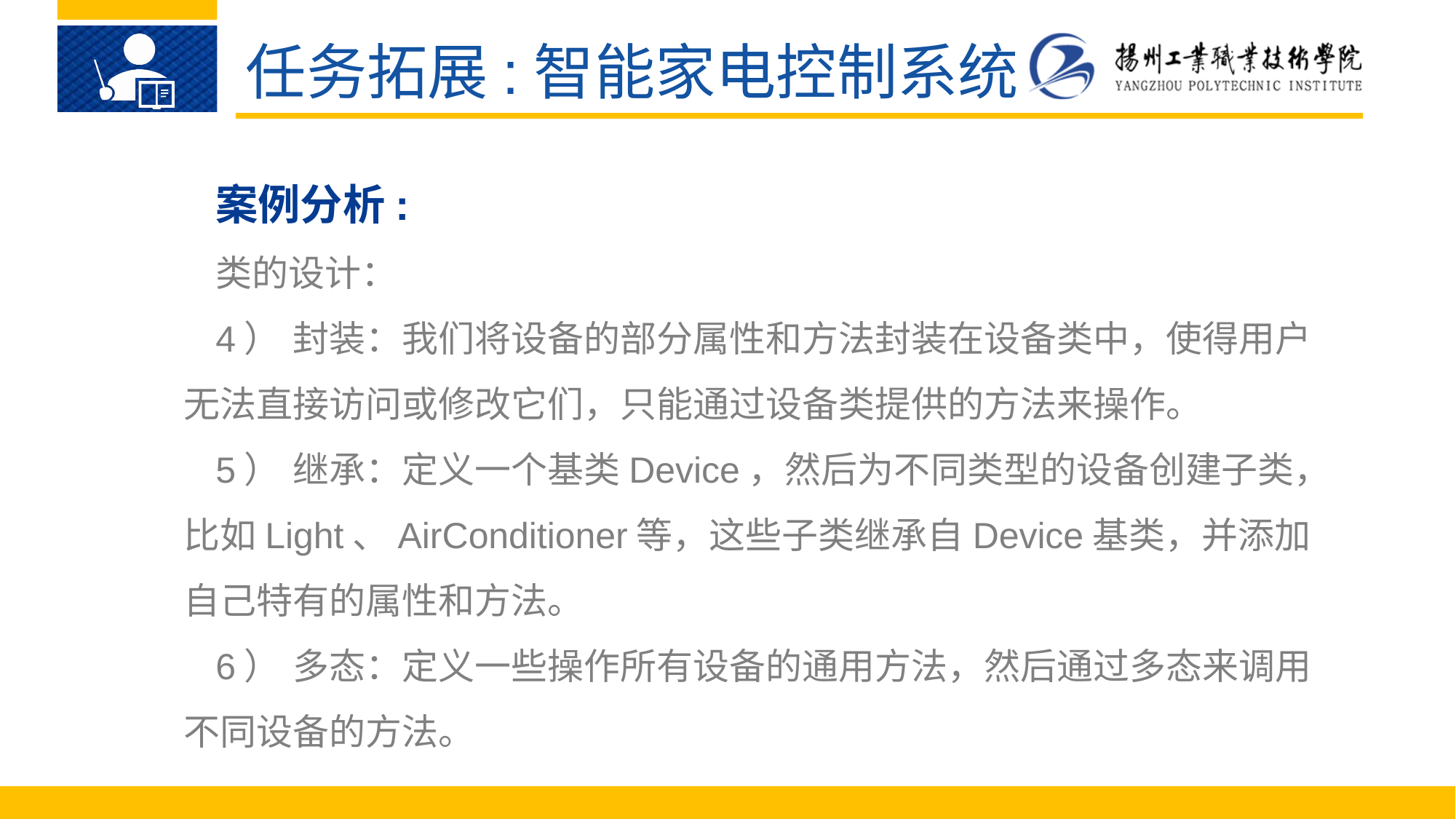

任务拓展:智能家电控制系统
案例分析:
类的设计：
4）	封装：我们将设备的部分属性和方法封装在设备类中，使得用户无法直接访问或修改它们，只能通过设备类提供的方法来操作。
5）	继承：定义一个基类Device，然后为不同类型的设备创建子类，比如Light、AirConditioner等，这些子类继承自Device基类，并添加自己特有的属性和方法。
6）	多态：定义一些操作所有设备的通用方法，然后通过多态来调用不同设备的方法。